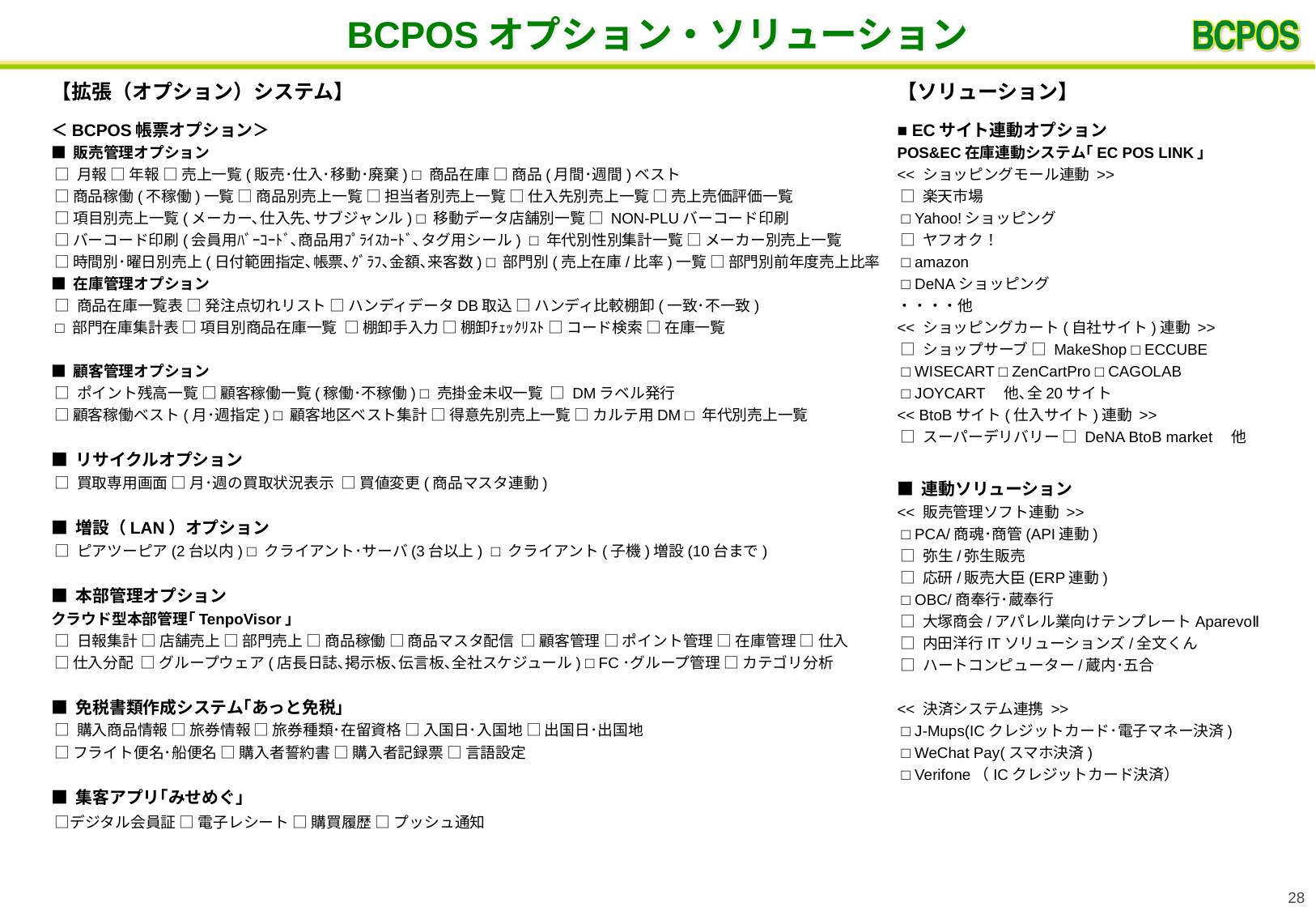

BCPOSオプション・ソリューション
【拡張（オプション）システム】

＜BCPOS帳票オプション＞
■ 販売管理オプション
 □ 月報 □ 年報 □ 売上一覧(販売･仕入･移動･廃棄) □ 商品在庫 □ 商品(月間･週間)ベスト
 □ 商品稼働(不稼働)一覧 □ 商品別売上一覧 □ 担当者別売上一覧 □ 仕入先別売上一覧 □ 売上売価評価一覧
 □ 項目別売上一覧(メーカー､仕入先､サブジャンル) □ 移動データ店舗別一覧 □ NON-PLUバーコード印刷
 □ バーコード印刷(会員用ﾊﾞｰｺｰﾄﾞ､商品用ﾌﾟﾗｲｽｶｰﾄﾞ､タグ用シール)  □ 年代別性別集計一覧 □ メーカー別売上一覧
 □ 時間別･曜日別売上(日付範囲指定､帳票､ｸﾞﾗﾌ､金額､来客数) □ 部門別(売上在庫/比率)一覧 □ 部門別前年度売上比率
■ 在庫管理オプション
 □ 商品在庫一覧表 □ 発注点切れリスト □ ハンディデータDB取込 □ ハンディ比較棚卸(一致･不一致)
 □ 部門在庫集計表 □ 項目別商品在庫一覧  □ 棚卸手入力 □ 棚卸ﾁｪｯｸﾘｽﾄ □ コード検索 □ 在庫一覧

■ 顧客管理オプション
 □ ポイント残高一覧 □ 顧客稼働一覧(稼働･不稼働) □ 売掛金未収一覧  □ DMラベル発行
 □ 顧客稼働ベスト(月･週指定) □ 顧客地区ベスト集計 □ 得意先別売上一覧 □ カルテ用DM □ 年代別売上一覧

■ リサイクルオプション
 □ 買取専用画面 □ 月･週の買取状況表示  □ 買値変更(商品マスタ連動)

■ 増設（LAN）オプション
 □ ピアツーピア(2台以内) □ クライアント･サーバ(3台以上)  □ クライアント(子機)増設(10台まで)

■ 本部管理オプション
クラウド型本部管理｢TenpoVisor｣
 □ 日報集計 □ 店舗売上 □ 部門売上 □ 商品稼働 □ 商品マスタ配信  □ 顧客管理 □ ポイント管理 □ 在庫管理 □ 仕入
 □ 仕入分配  □ グループウェア(店長日誌､掲示板､伝言板､全社スケジュール) □ FC･グループ管理 □ カテゴリ分析
■ 免税書類作成システム｢あっと免税｣
 □ 購入商品情報 □ 旅券情報 □ 旅券種類･在留資格 □ 入国日･入国地 □ 出国日･出国地
 □ フライト便名･船便名 □ 購入者誓約書 □ 購入者記録票 □ 言語設定

■ 集客アプリ｢みせめぐ｣
 □デジタル会員証 □ 電子レシート □ 購買履歴 □ プッシュ通知
【ソリューション】

■ ECサイト連動オプション
POS&EC在庫連動システム｢EC POS LINK｣
<< ショッピングモール連動 >>
 □ 楽天市場
 □ Yahoo!ショッピング
 □ ヤフオク！
 □ amazon
 □ DeNAショッピング
・・・・他
<< ショッピングカート(自社サイト)連動 >>
 □ ショップサーブ □ MakeShop □ ECCUBE
 □ WISECART □ ZenCartPro □ CAGOLAB
 □ JOYCART　他､全20サイト
<< BtoBサイト(仕入サイト)連動 >>
 □ スーパーデリバリー □ DeNA BtoB market　他

■ 連動ソリューション
<< 販売管理ソフト連動 >>
 □ PCA/商魂･商管(API連動)
 □ 弥生/弥生販売
 □ 応研/販売大臣(ERP連動)
 □ OBC/商奉行･蔵奉行
 □ 大塚商会/アパレル業向けテンプレートAparevoⅡ
 □ 内田洋行ITソリューションズ/全文くん
 □ ハートコンピューター/蔵内･五合

<< 決済システム連携 >>
 □ J-Mups(ICクレジットカード･電子マネー決済)
 □ WeChat Pay(スマホ決済)
 □ Verifone（ICクレジットカード決済）
28